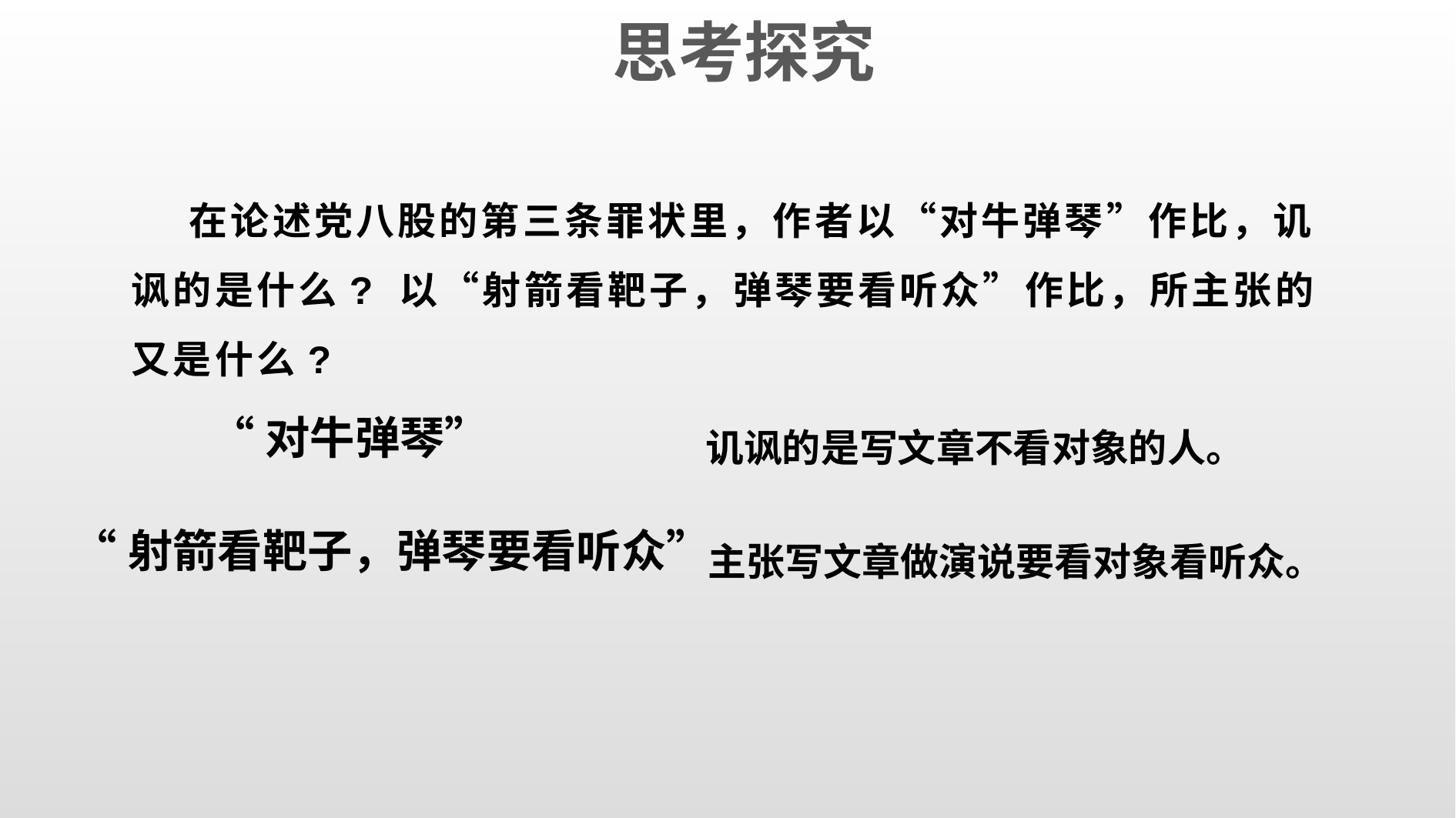

思考探究
# 在论述党八股的第三条罪状里，作者以“对牛弹琴”作比，讥讽的是什么? 以“射箭看靶子，弹琴要看听众”作比，所主张的又是什么?
讥讽的是写文章不看对象的人。
“对牛弹琴”
主张写文章做演说要看对象看听众。
“射箭看靶子，弹琴要看听众”